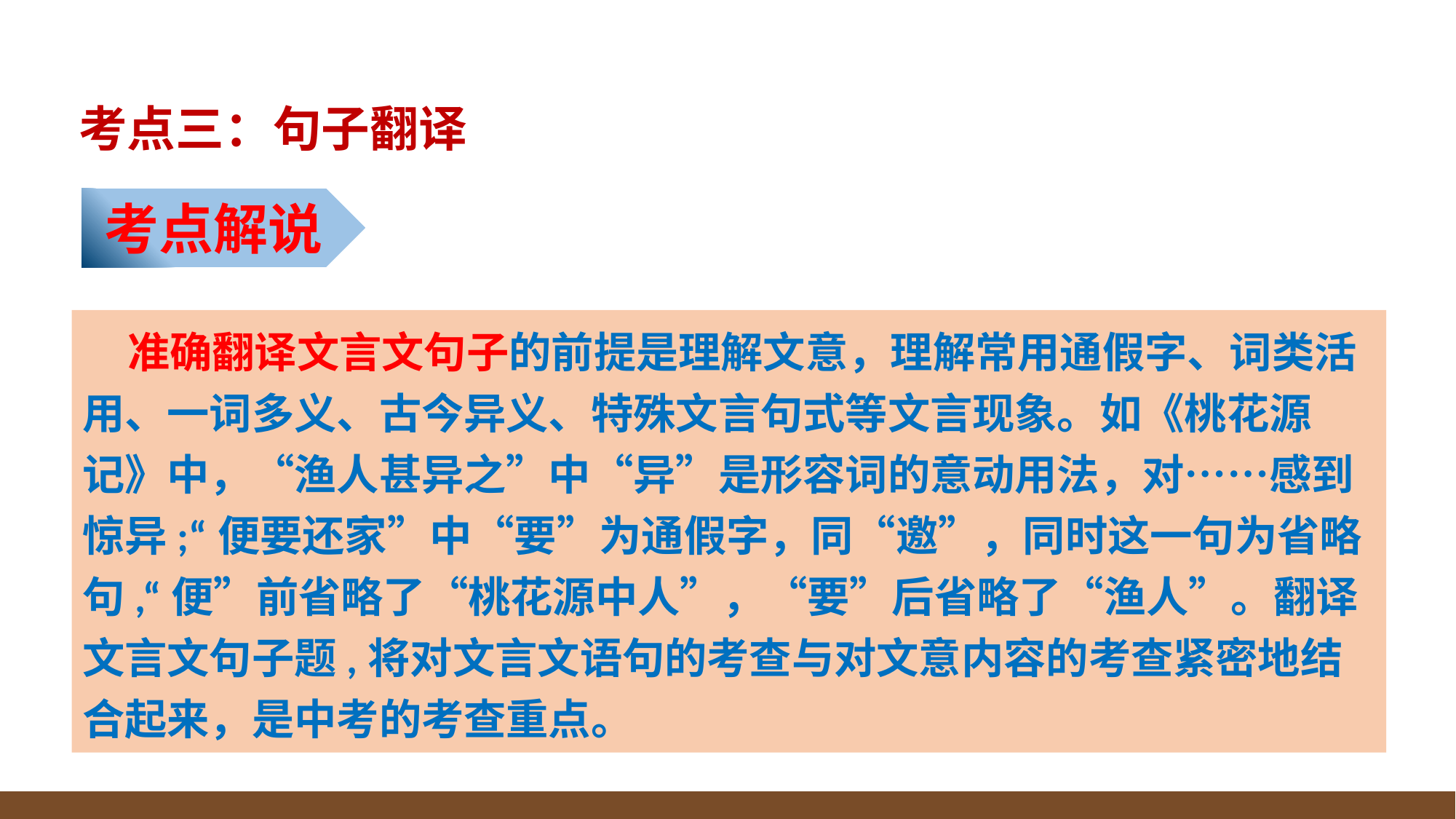

考点三：句子翻译
考点解说
    准确翻译文言文句子的前提是理解文意，理解常用通假字、词类活用、一词多义、古今异义、特殊文言句式等文言现象。如《桃花源记》中，“渔人甚异之”中“异”是形容词的意动用法，对……感到惊异;“便要还家”中“要”为通假字，同“邀”，同时这一句为省略句,“便”前省略了“桃花源中人”，“要”后省略了“渔人”。翻译文言文句子题,将对文言文语句的考查与对文意内容的考查紧密地结合起来，是中考的考查重点。